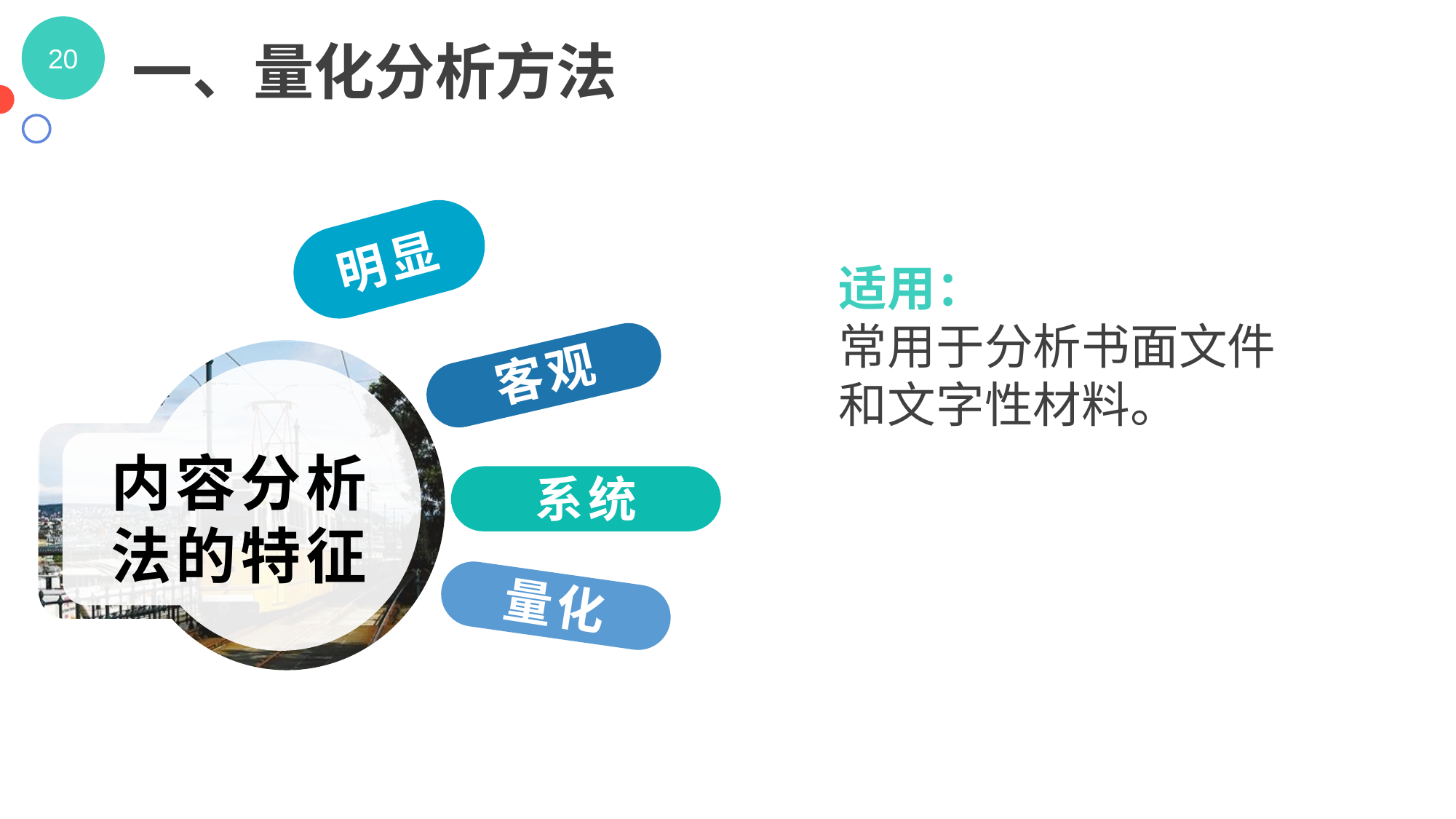

一、量化分析方法

明显
适用：
常用于分析书面文件和文字性材料。
客观

内容分析法的特征
系统

量化